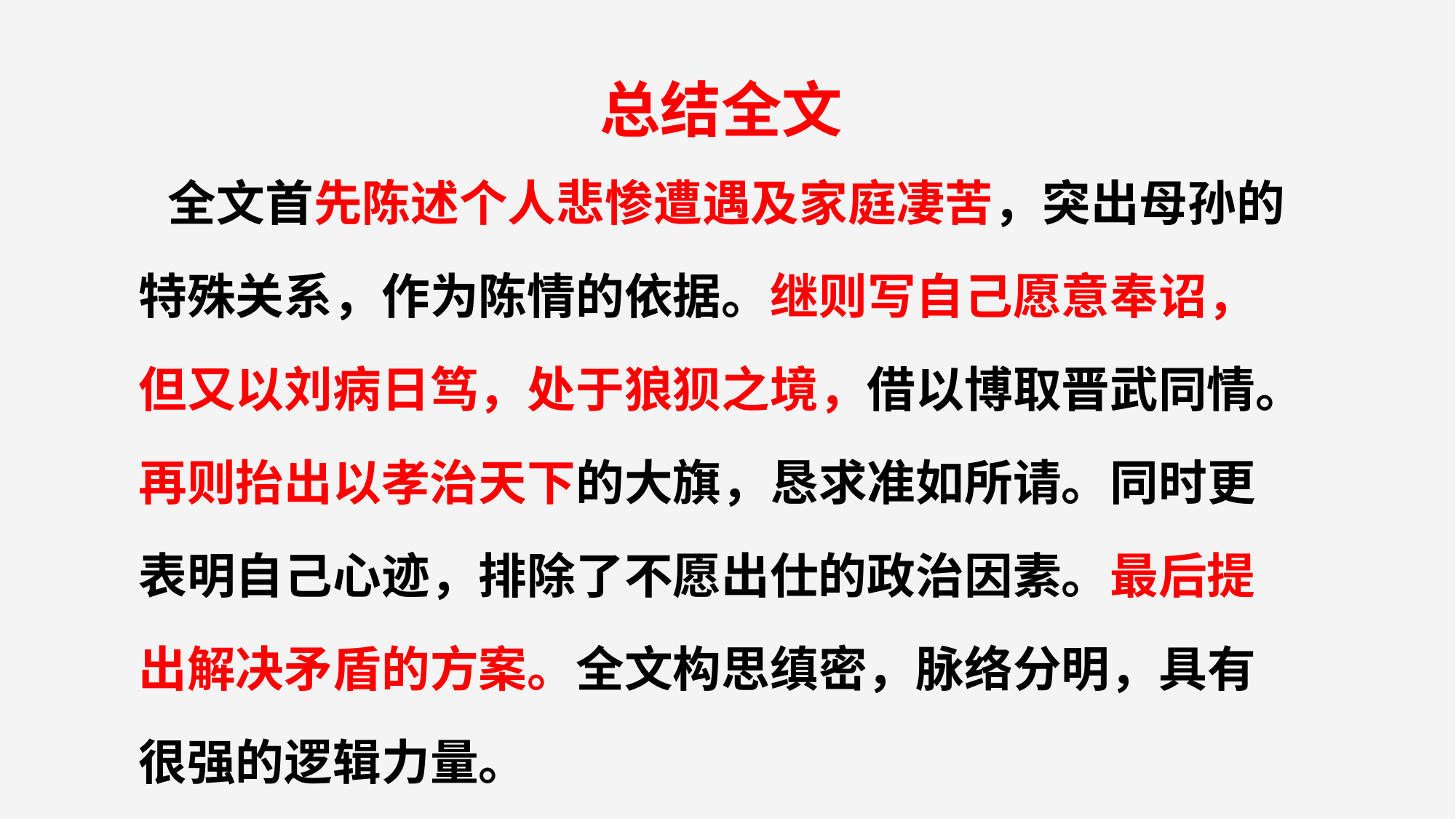

总结全文
# 全文首先陈述个人悲惨遭遇及家庭凄苦，突出母孙的特殊关系，作为陈情的依据。继则写自己愿意奉诏，但又以刘病日笃，处于狼狈之境，借以博取晋武同情。再则抬出以孝治天下的大旗，恳求准如所请。同时更表明自己心迹，排除了不愿出仕的政治因素。最后提出解决矛盾的方案。全文构思缜密，脉络分明，具有很强的逻辑力量。